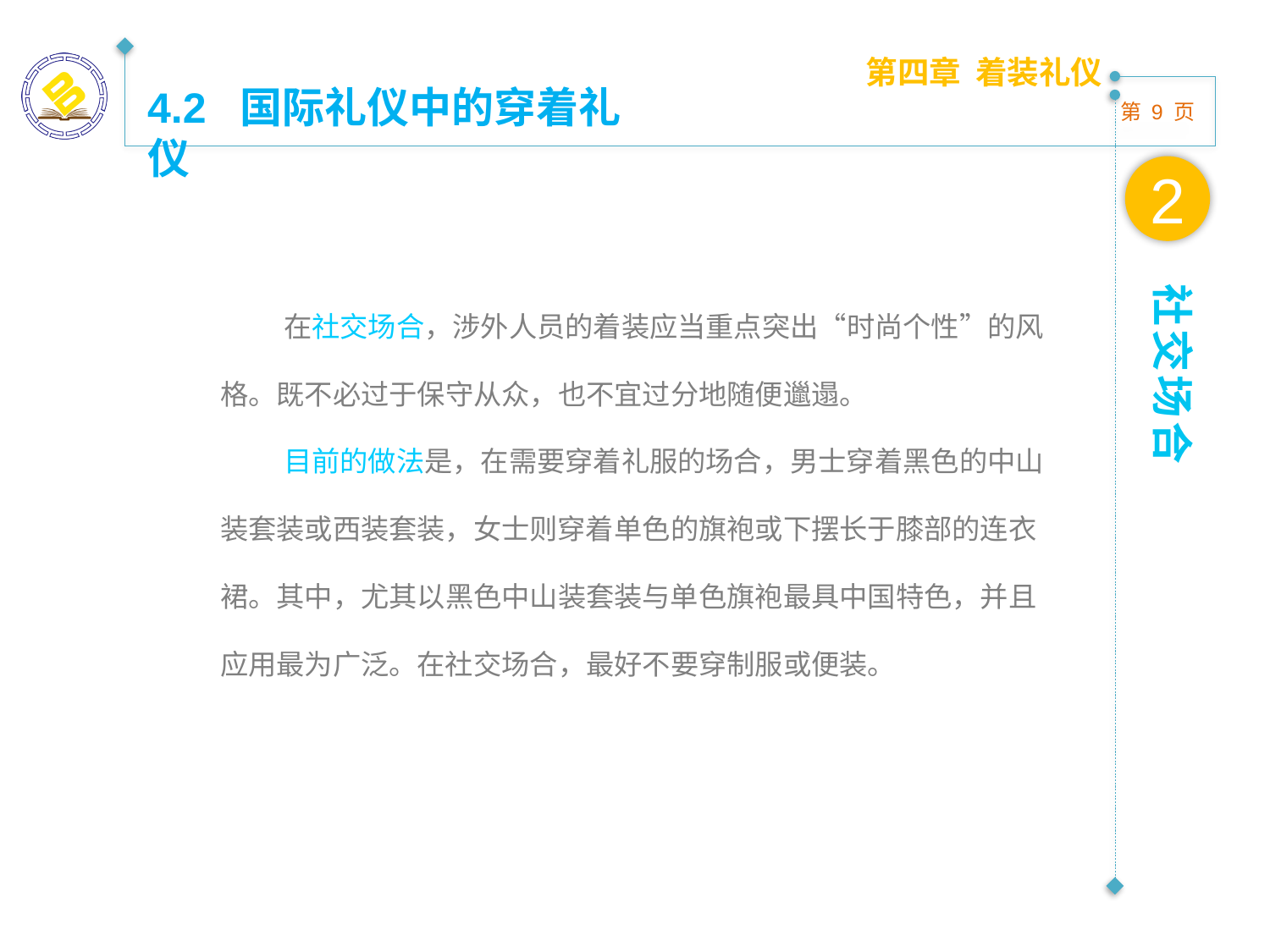

第四章  着装礼仪
4.2  国际礼仪中的穿着礼仪
2
在社交场合，涉外人员的着装应当重点突出“时尚个性”的风格。既不必过于保守从众，也不宜过分地随便邋遢。
目前的做法是，在需要穿着礼服的场合，男士穿着黑色的中山装套装或西装套装，女士则穿着单色的旗袍或下摆长于膝部的连衣裙。其中，尤其以黑色中山装套装与单色旗袍最具中国特色，并且应用最为广泛。在社交场合，最好不要穿制服或便装。
社交场合